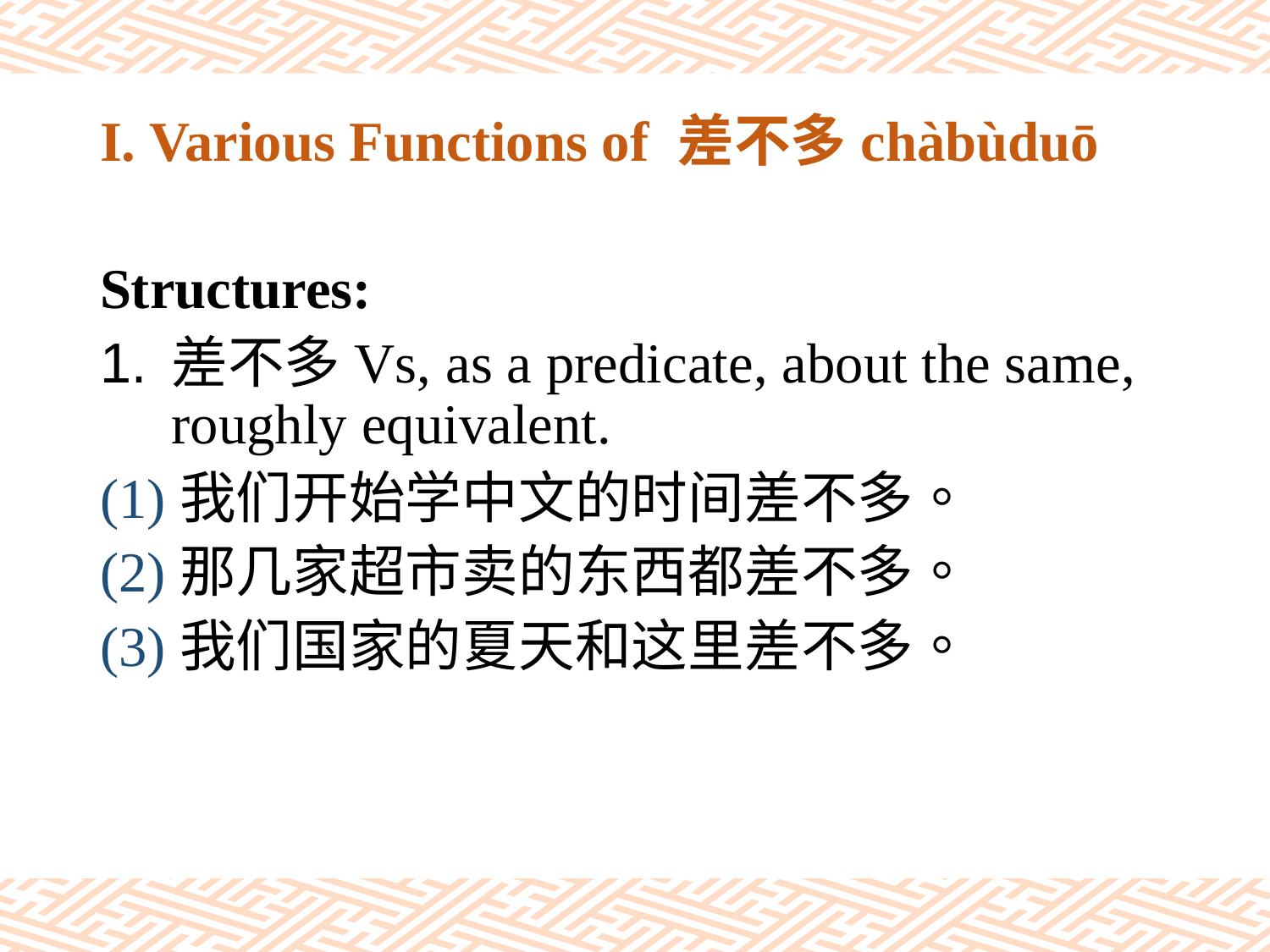

# I. Various Functions of 差不多chàbùduō
Structures:
差不多Vs, as a predicate, about the same, roughly equivalent.
(1)我们开始学中文的时间差不多。
(2)那几家超市卖的东西都差不多。
(3)我们国家的夏天和这里差不多。